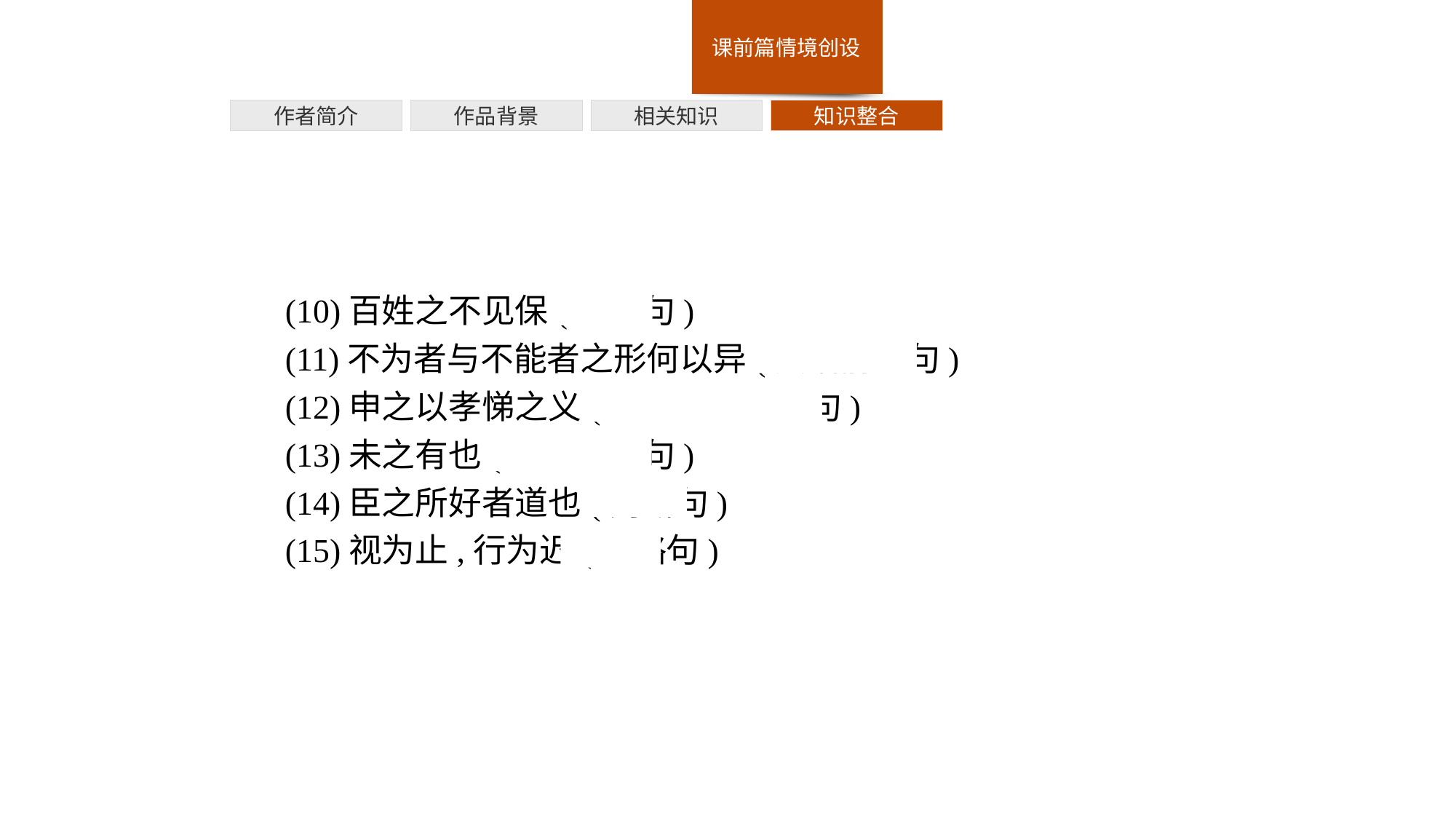

作者简介
作品背景
相关知识
知识整合
(10)百姓之不见保(被动句)
(11)不为者与不能者之形何以异(宾语前置句)
(12)申之以孝悌之义(介词结构后置句)
(13)未之有也(宾语前置句)
(14)臣之所好者道也(判断句)
(15)视为止,行为迟(省略句)